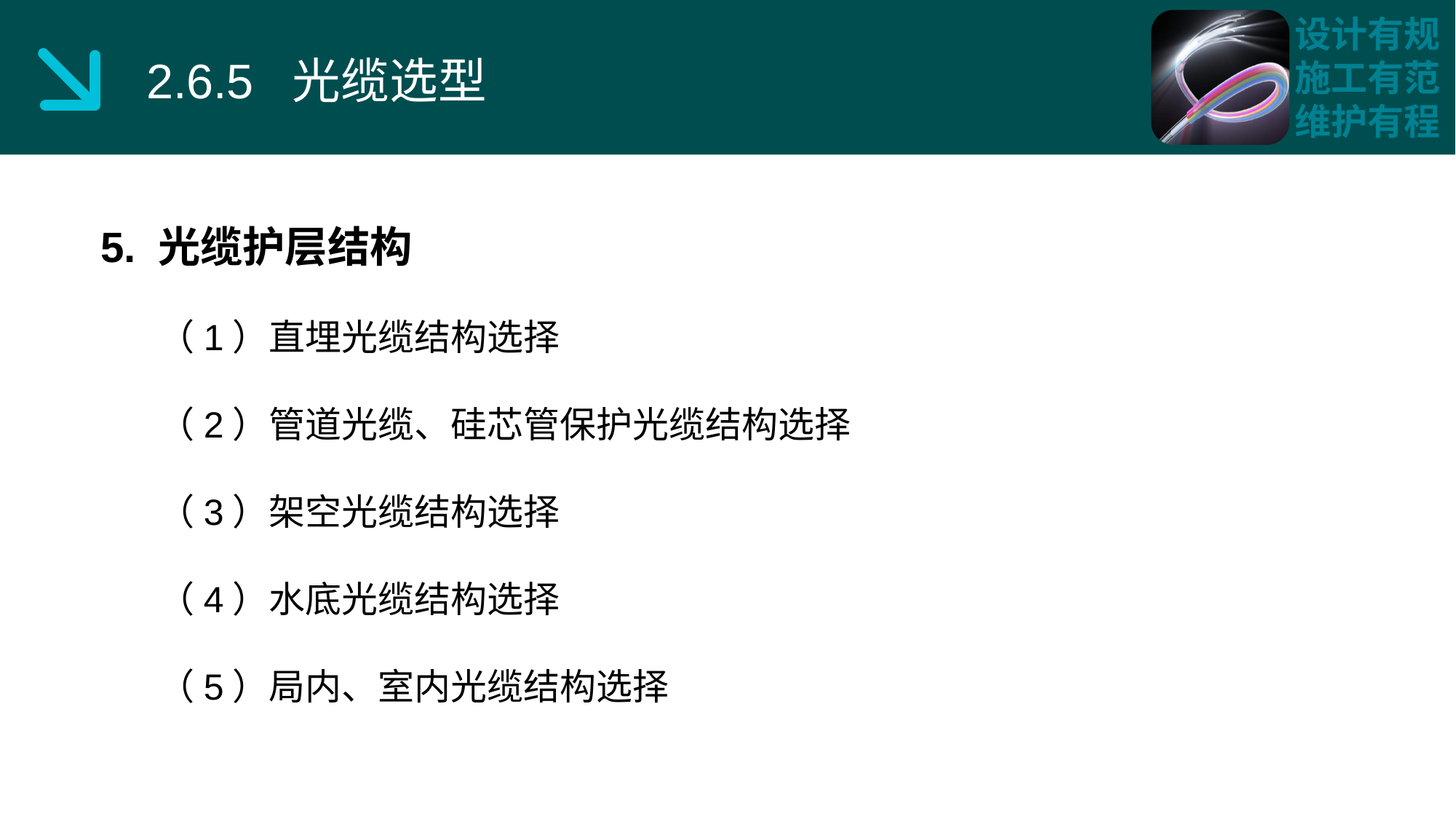

2.6.5  光缆选型

5. 光缆护层结构

      （1）直埋光缆结构选择

      （2）管道光缆、硅芯管保护光缆结构选择

      （3）架空光缆结构选择

      （4）水底光缆结构选择

      （5）局内、室内光缆结构选择